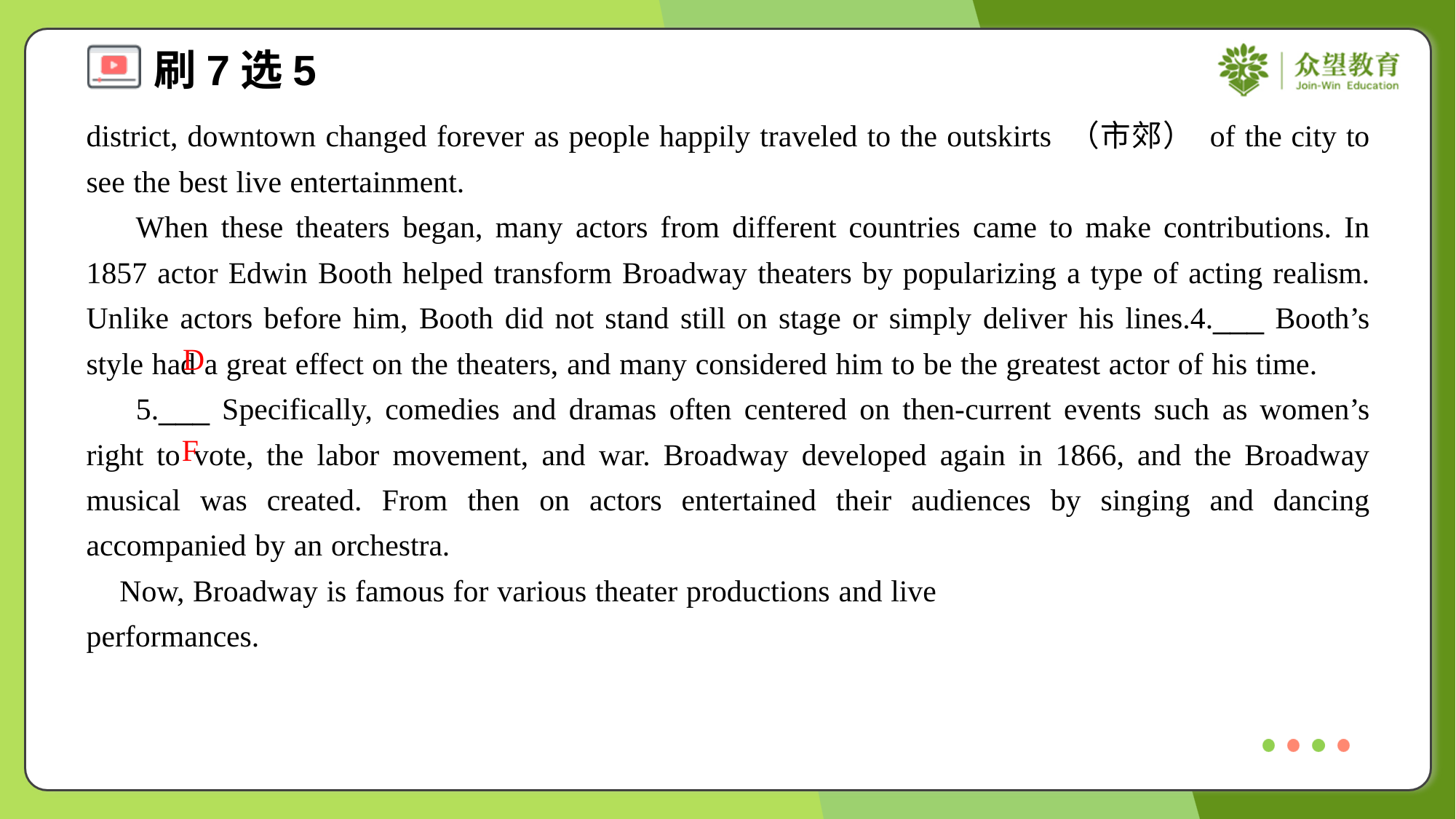

district, downtown changed forever as people happily traveled to the outskirts （市郊） of the city to see the best live entertainment.
    When these theaters began, many actors from different countries came to make contributions. In 1857 actor Edwin Booth helped transform Broadway theaters by popularizing a type of acting realism. Unlike actors before him, Booth did not stand still on stage or simply deliver his lines.4.___ Booth’s style had a great effect on the theaters, and many considered him to be the greatest actor of his time.
    5.___ Specifically, comedies and dramas often centered on then-current events such as women’s right to vote, the labor movement, and war. Broadway developed again in 1866, and the Broadway musical was created. From then on actors entertained their audiences by singing and dancing accompanied by an orchestra.
    Now, Broadway is famous for various theater productions and live performances.#2.6
D
F